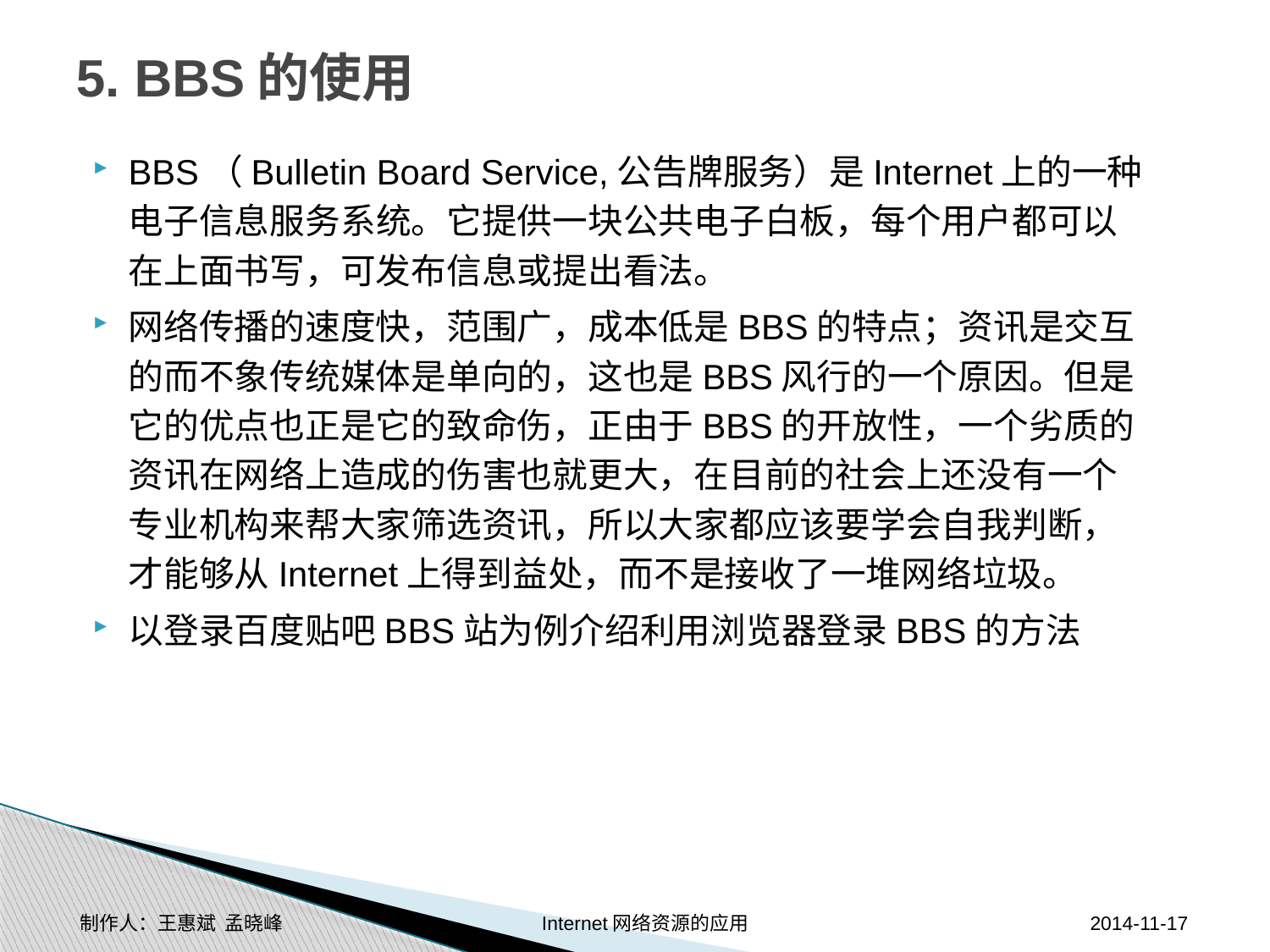

# 5. BBS的使用
BBS（Bulletin Board Service,公告牌服务）是Internet上的一种电子信息服务系统。它提供一块公共电子白板，每个用户都可以在上面书写，可发布信息或提出看法。
网络传播的速度快，范围广，成本低是BBS的特点；资讯是交互的而不象传统媒体是单向的，这也是BBS风行的一个原因。但是它的优点也正是它的致命伤，正由于BBS的开放性，一个劣质的资讯在网络上造成的伤害也就更大，在目前的社会上还没有一个专业机构来帮大家筛选资讯，所以大家都应该要学会自我判断，才能够从Internet上得到益处，而不是接收了一堆网络垃圾。
以登录百度贴吧BBS站为例介绍利用浏览器登录BBS的方法

制作人：王惠斌  孟晓峰                                                         Internet网络资源的应用
2014-11-17